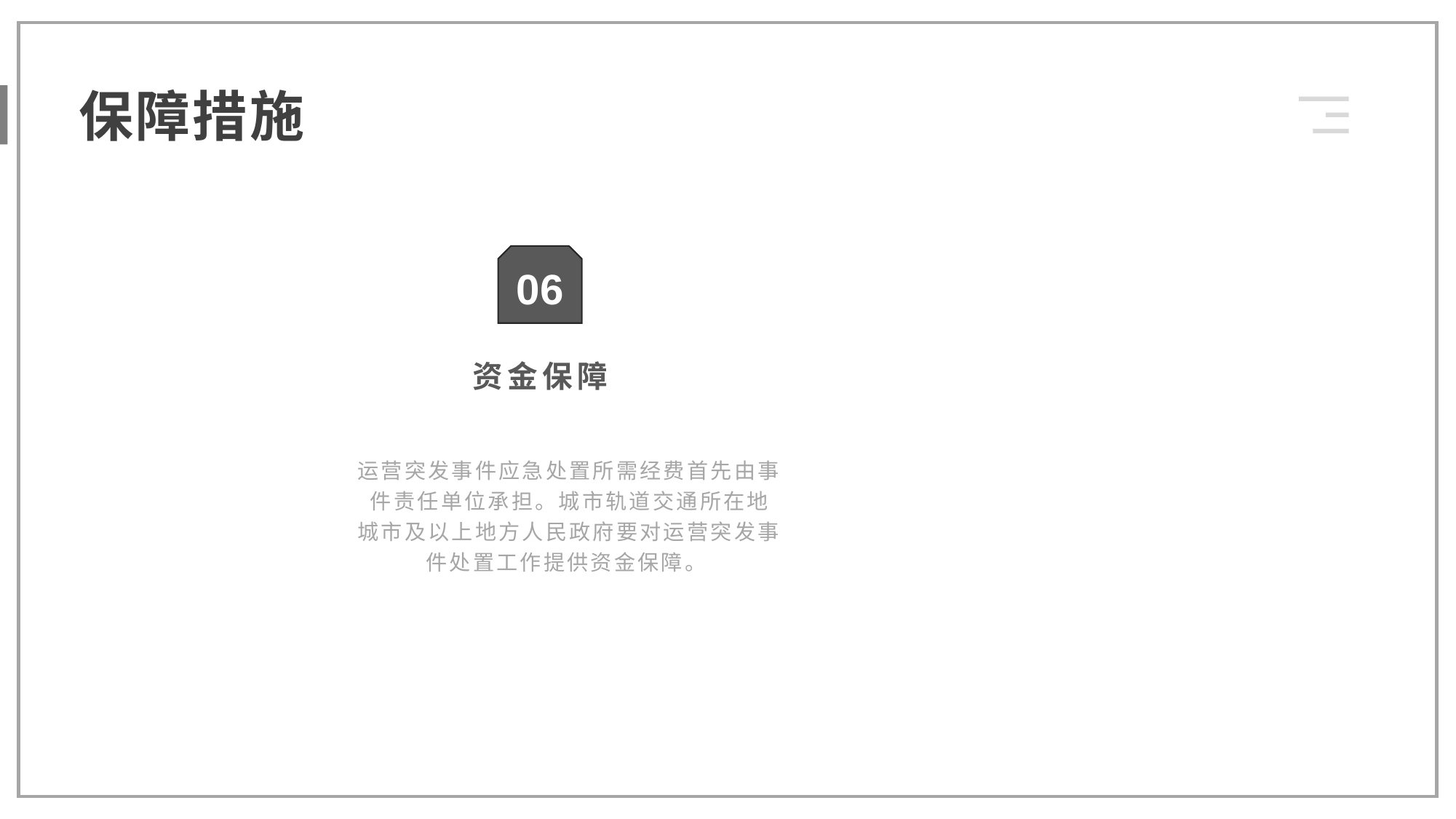

保障措施

06
资金保障
运营突发事件应急处置所需经费首先由事件责任单位承担。城市轨道交通所在地
城市及以上地方人民政府要对运营突发事件处置工作提供资金保障。